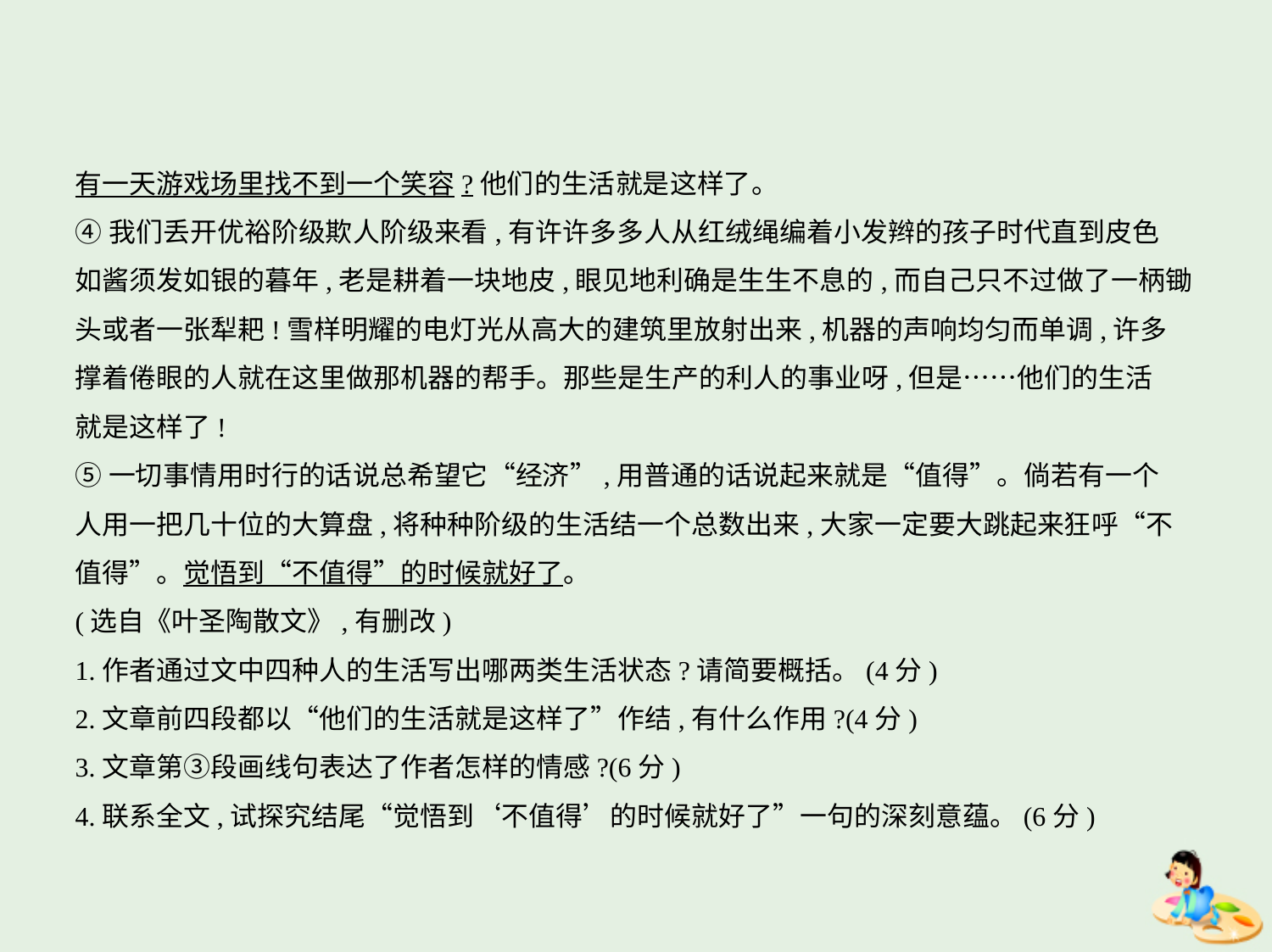

有一天游戏场里找不到一个笑容?他们的生活就是这样了。
④我们丢开优裕阶级欺人阶级来看,有许许多多人从红绒绳编着小发辫的孩子时代直到皮色
如酱须发如银的暮年,老是耕着一块地皮,眼见地利确是生生不息的,而自己只不过做了一柄锄
头或者一张犁耙!雪样明耀的电灯光从高大的建筑里放射出来,机器的声响均匀而单调,许多
撑着倦眼的人就在这里做那机器的帮手。那些是生产的利人的事业呀,但是……他们的生活
就是这样了!
⑤一切事情用时行的话说总希望它“经济”,用普通的话说起来就是“值得”。倘若有一个
人用一把几十位的大算盘,将种种阶级的生活结一个总数出来,大家一定要大跳起来狂呼“不
值得”。觉悟到“不值得”的时候就好了。
(选自《叶圣陶散文》,有删改)
1.作者通过文中四种人的生活写出哪两类生活状态?请简要概括。(4分)
2.文章前四段都以“他们的生活就是这样了”作结,有什么作用?(4分)
3.文章第③段画线句表达了作者怎样的情感?(6分)
4.联系全文,试探究结尾“觉悟到‘不值得’的时候就好了”一句的深刻意蕴。(6分)